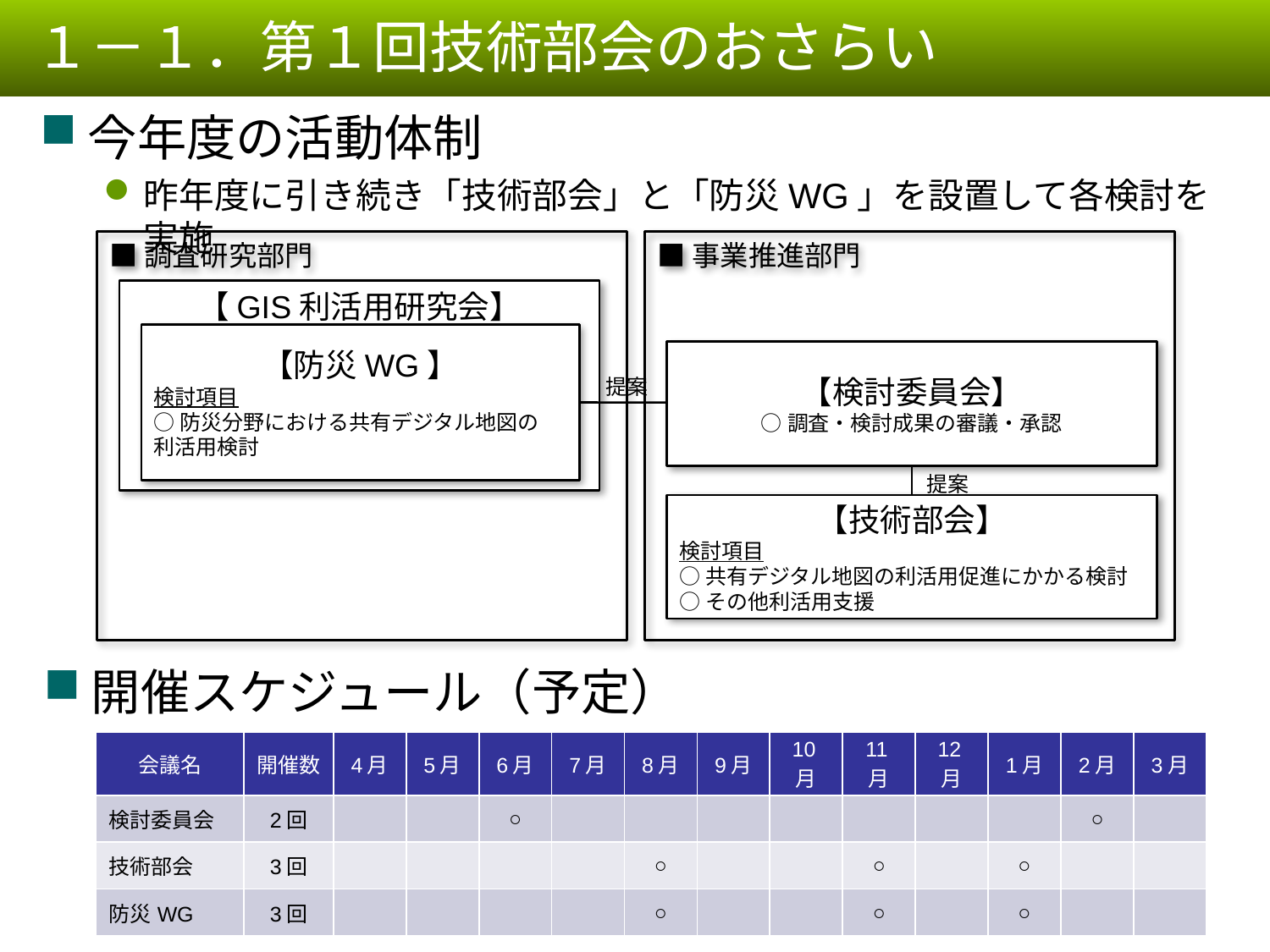

１－１．第１回技術部会のおさらい
今年度の活動体制
昨年度に引き続き「技術部会」と「防災WG」を設置して各検討を実施
■調査研究部門
■事業推進部門
【GIS利活用研究会】
【防災WG】
検討項目
○防災分野における共有デジタル地図の
利活用検討
【検討委員会】
○調査・検討成果の審議・承認
【技術部会】
検討項目
○共有デジタル地図の利活用促進にかかる検討
○その他利活用支援
提案
提案
開催スケジュール（予定）
| 会議名 | 開催数 | 4月 | 5月 | 6月 | 7月 | 8月 | 9月 | 10月 | 11月 | 12月 | 1月 | 2月 | 3月 |
| --- | --- | --- | --- | --- | --- | --- | --- | --- | --- | --- | --- | --- | --- |
| 検討委員会 | 2回 |  |  | ○ |  |  |  |  |  |  |  | ○ |  |
| 技術部会 | 3回 |  |  |  |  | ○ |  |  | ○ |  | ○ |  |  |
| 防災WG | 3回 |  |  |  |  | ○ |  |  | ○ |  | ○ |  |  |
4
4
4
4